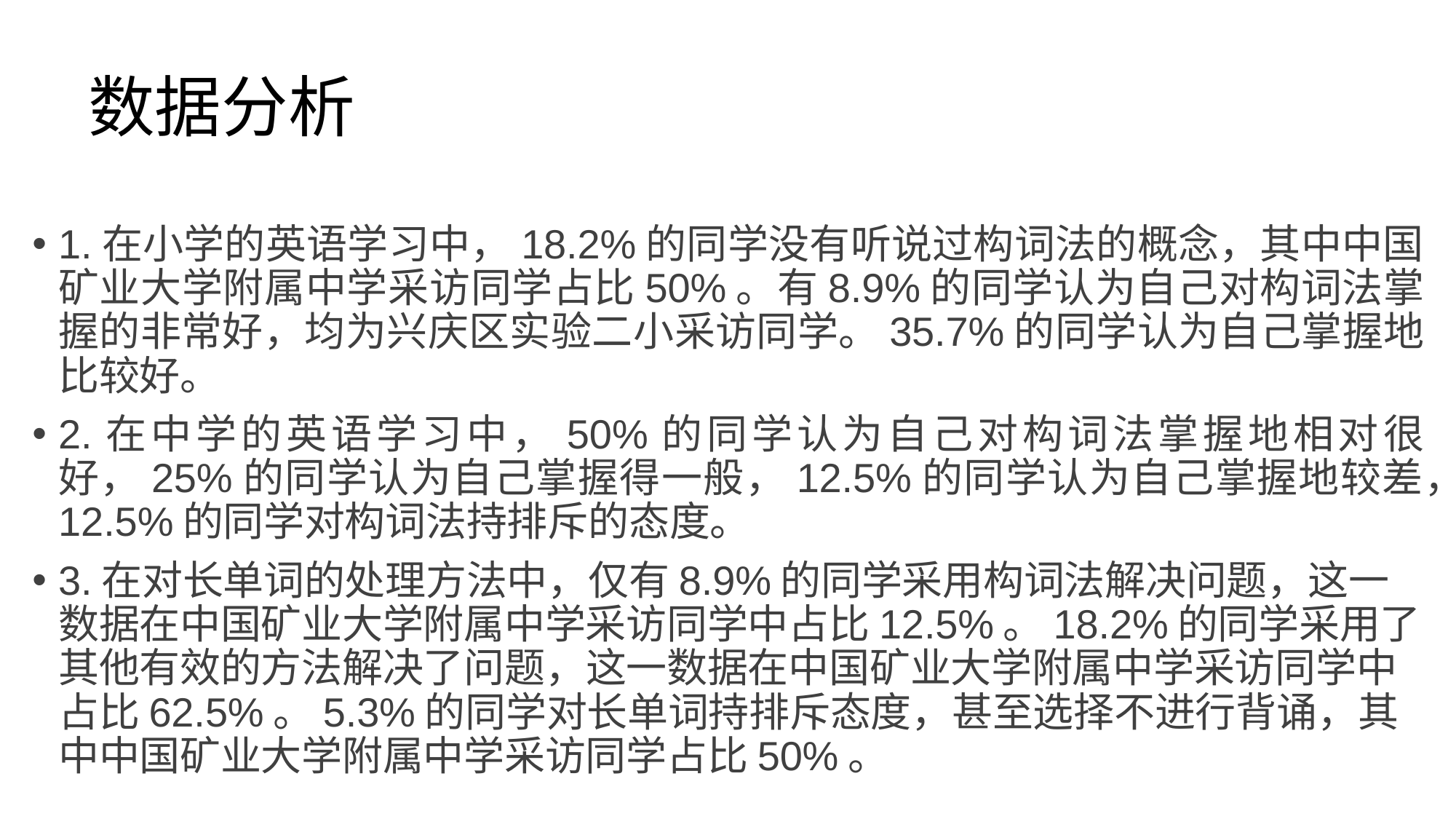

# 数据分析
1.在小学的英语学习中，18.2%的同学没有听说过构词法的概念，其中中国矿业大学附属中学采访同学占比50%。有8.9%的同学认为自己对构词法掌握的非常好，均为兴庆区实验二小采访同学。35.7%的同学认为自己掌握地比较好。
2.在中学的英语学习中，50%的同学认为自己对构词法掌握地相对很好，25%的同学认为自己掌握得一般，12.5%的同学认为自己掌握地较差，12.5%的同学对构词法持排斥的态度。
3.在对长单词的处理方法中，仅有8.9%的同学采用构词法解决问题，这一数据在中国矿业大学附属中学采访同学中占比12.5%。18.2%的同学采用了其他有效的方法解决了问题，这一数据在中国矿业大学附属中学采访同学中占比62.5%。5.3%的同学对长单词持排斥态度，甚至选择不进行背诵，其中中国矿业大学附属中学采访同学占比50%。